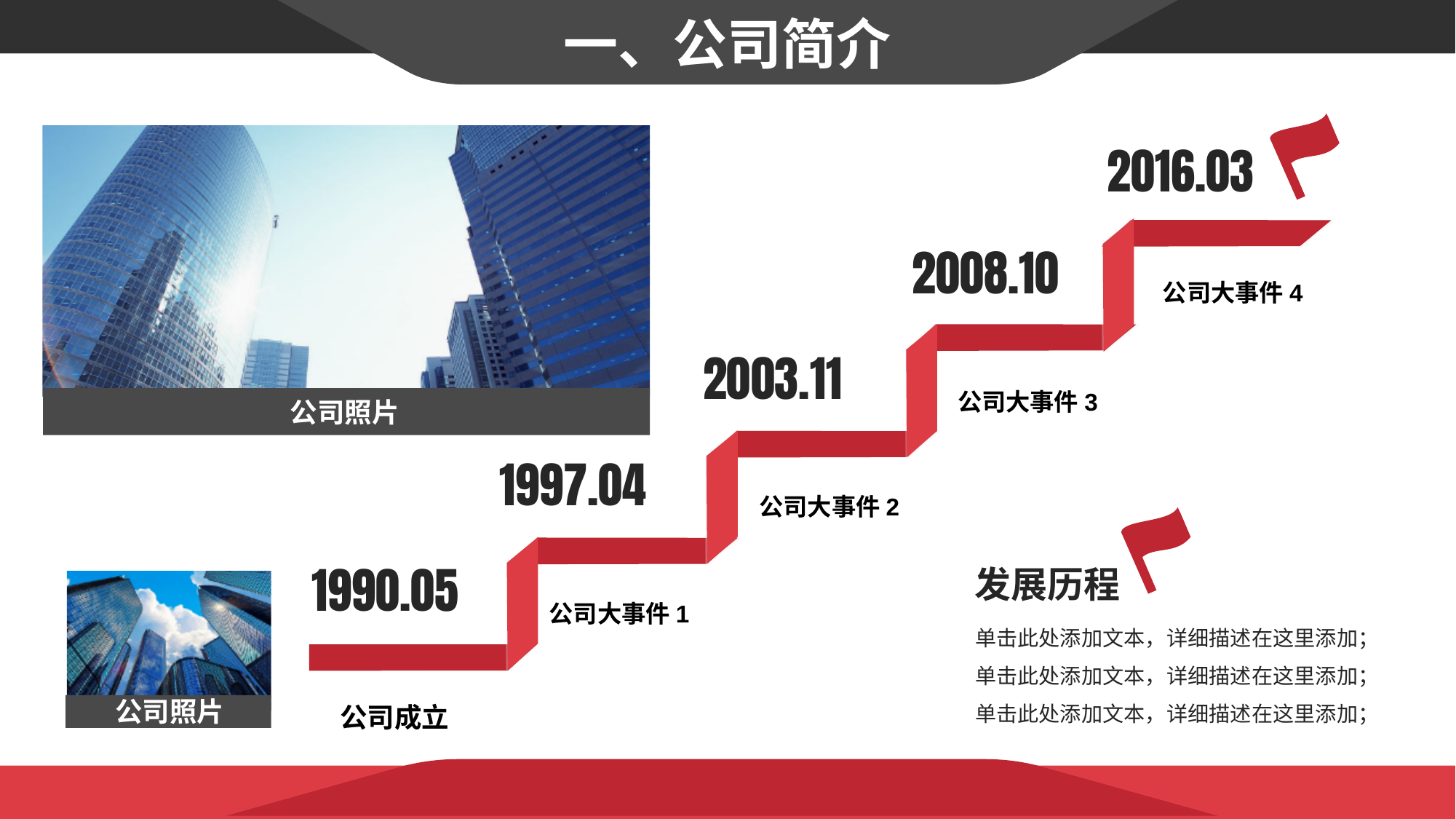

一、公司简介

公司照片
2016.03

2008.10
公司大事件4

2003.11
公司大事件3

1997.04
公司大事件2

发展历程
1990.05

公司照片

公司大事件1

单击此处添加文本，详细描述在这里添加；
单击此处添加文本，详细描述在这里添加；
单击此处添加文本，详细描述在这里添加；

公司成立